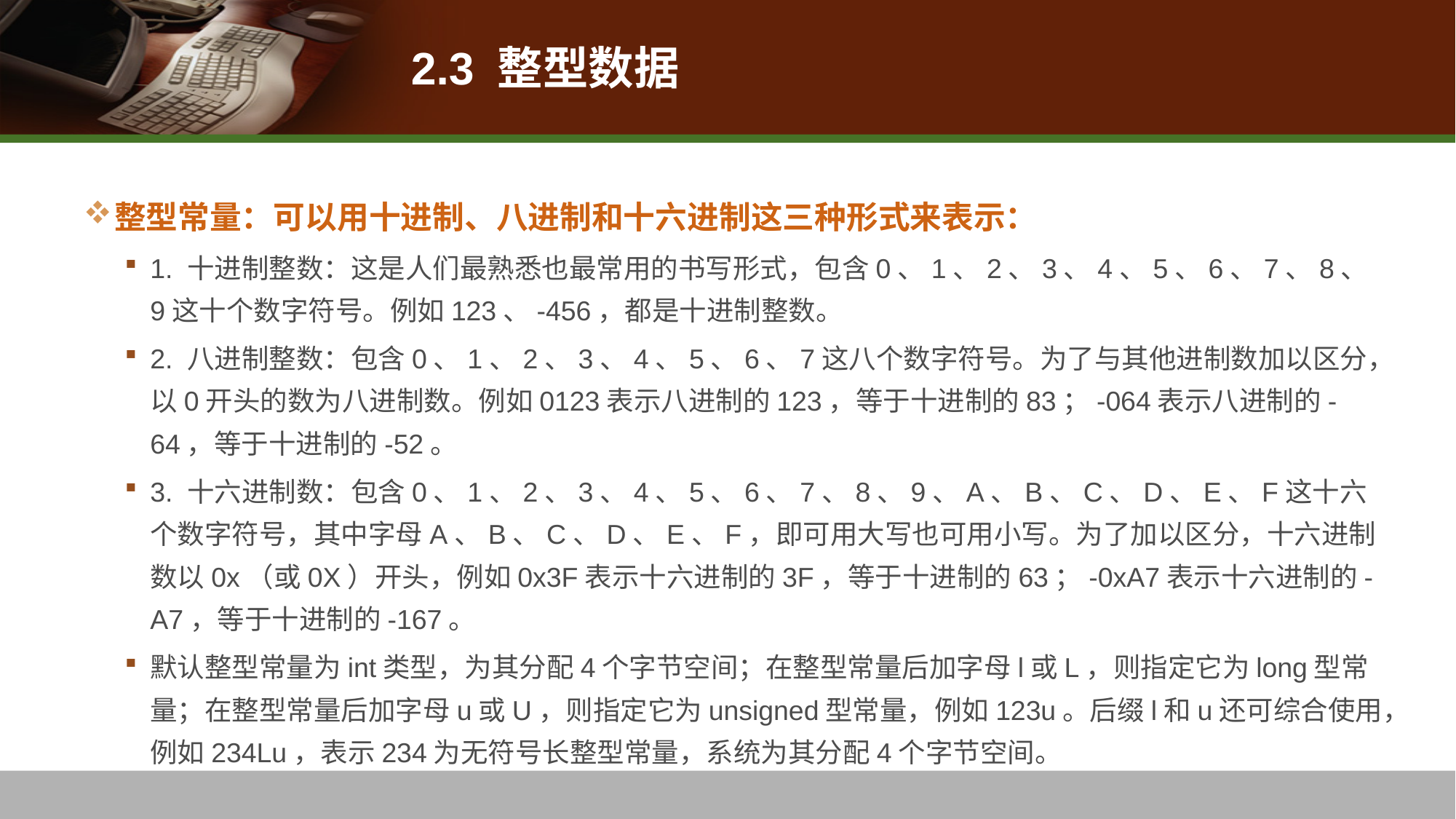

# 2.3 整型数据
整型常量：可以用十进制、八进制和十六进制这三种形式来表示：
1. 十进制整数：这是人们最熟悉也最常用的书写形式，包含0、1、2、3、4、5、6、7、8、9这十个数字符号。例如123、-456，都是十进制整数。
2. 八进制整数：包含0、1、2、3、4、5、6、7这八个数字符号。为了与其他进制数加以区分，以0开头的数为八进制数。例如0123表示八进制的123，等于十进制的83；-064表示八进制的-64，等于十进制的-52。
3. 十六进制数：包含0、1、2、3、4、5、6、7、8、9、A、B、C、D、E、F这十六个数字符号，其中字母A、B、C、D、E、F，即可用大写也可用小写。为了加以区分，十六进制数以0x（或0X）开头，例如0x3F表示十六进制的3F，等于十进制的63；-0xA7表示十六进制的-A7，等于十进制的-167。
默认整型常量为int类型，为其分配4个字节空间；在整型常量后加字母l或L，则指定它为long型常量；在整型常量后加字母u或U，则指定它为unsigned型常量，例如123u。后缀l和u还可综合使用，例如234Lu，表示234为无符号长整型常量，系统为其分配4个字节空间。